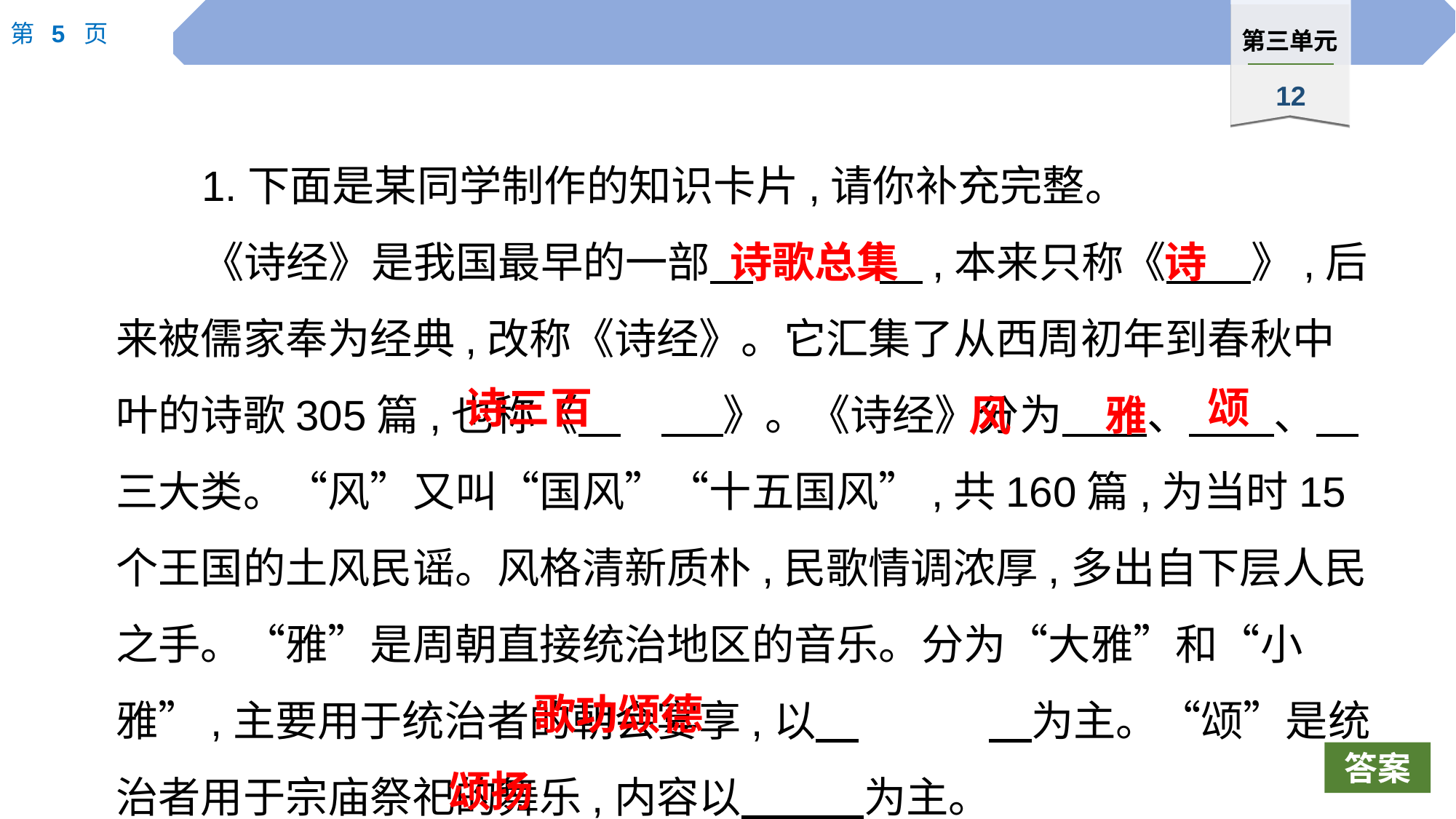

1.下面是某同学制作的知识卡片,请你补充完整。
《诗经》是我国最早的一部　		　,本来只称《　　》,后来被儒家奉为经典,改称《诗经》。它汇集了从西周初年到春秋中叶的诗歌305篇,也称《　	  　》。《诗经》分为　　、　　、　 三大类。“风”又叫“国风”“十五国风”,共160篇,为当时15个王国的土风民谣。风格清新质朴,民歌情调浓厚,多出自下层人民之手。“雅”是周朝直接统治地区的音乐。分为“大雅”和“小雅”,主要用于统治者的朝会宴享,以　		　为主。“颂”是统治者用于宗庙祭祀的舞乐,内容以　    　为主。
诗歌总集
诗
诗三百
颂
风
雅
歌功颂德
颂扬
答案